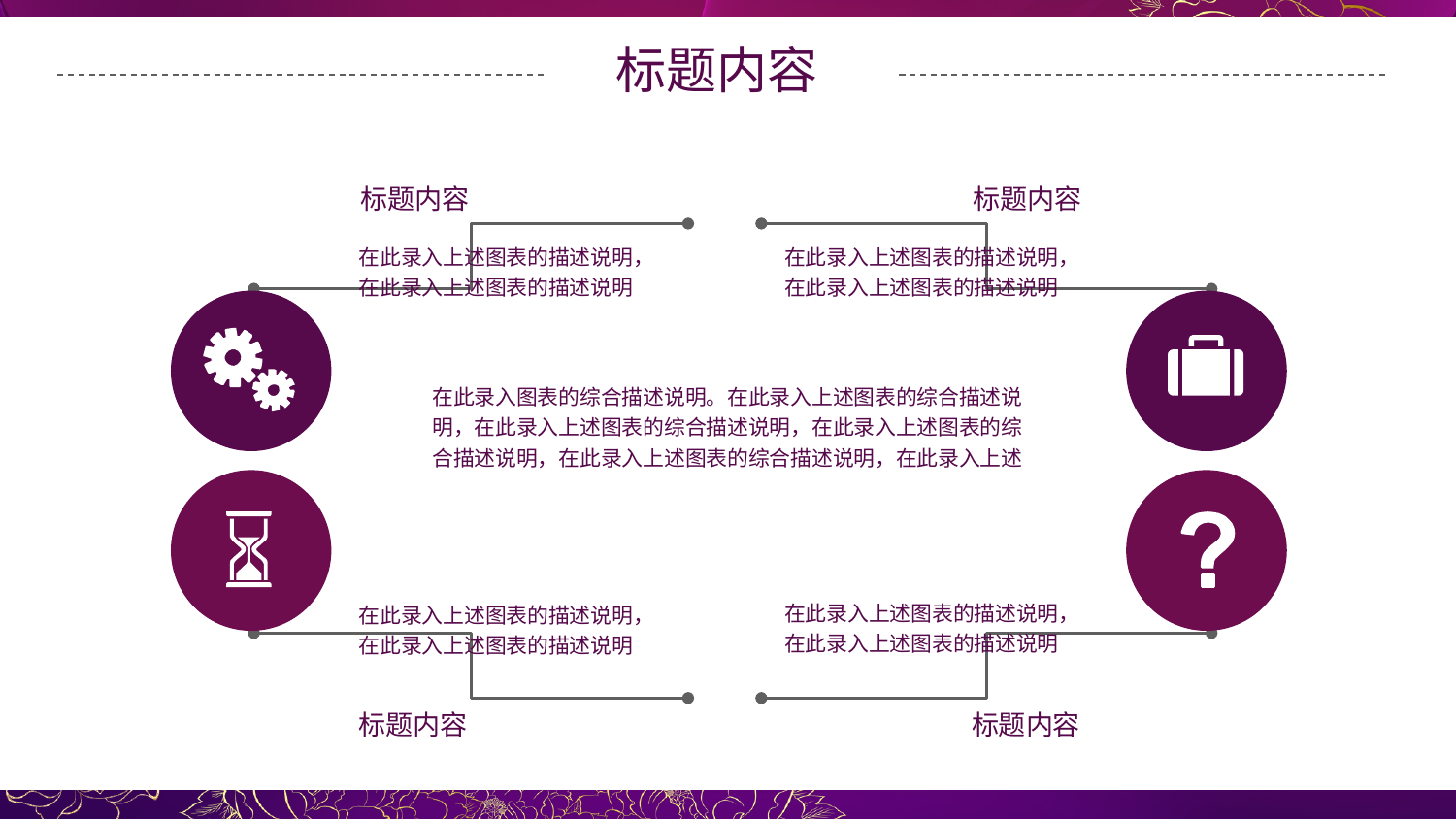

标题内容
标题内容
标题内容
在此录入上述图表的描述说明，在此录入上述图表的描述说明
在此录入上述图表的描述说明，在此录入上述图表的描述说明

在此录入图表的综合描述说明。在此录入上述图表的综合描述说明，在此录入上述图表的综合描述说明，在此录入上述图表的综合描述说明，在此录入上述图表的综合描述说明，在此录入上述

在此录入上述图表的描述说明，在此录入上述图表的描述说明
在此录入上述图表的描述说明，在此录入上述图表的描述说明
标题内容
标题内容